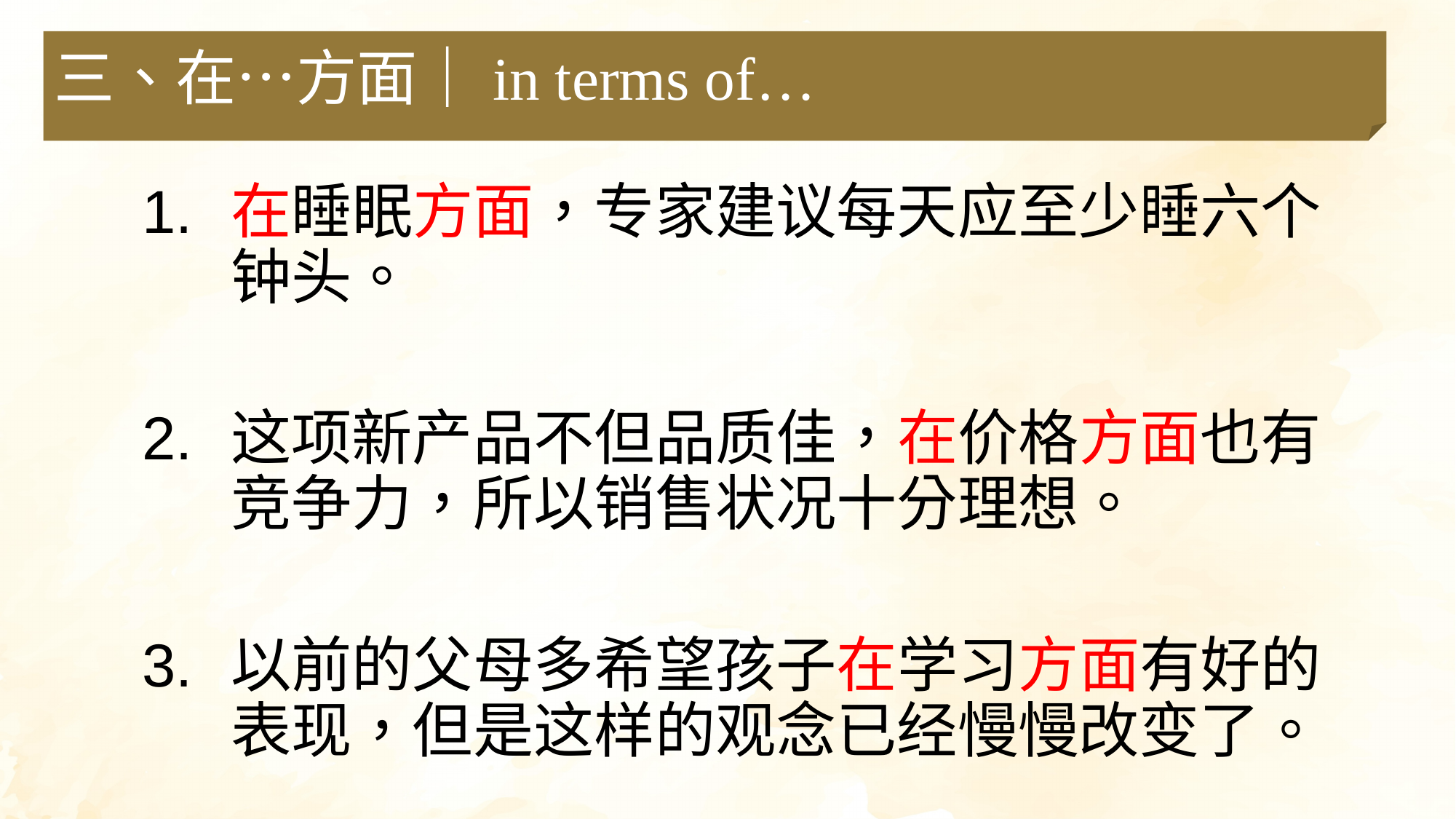

三、在…方面｜in terms of…
在睡眠方面，专家建议每天应至少睡六个钟头。

这项新产品不但品质佳，在价格方面也有竞争力，所以销售状况十分理想。

以前的父母多希望孩子在学习方面有好的表现，但是这样的观念已经慢慢改变了。